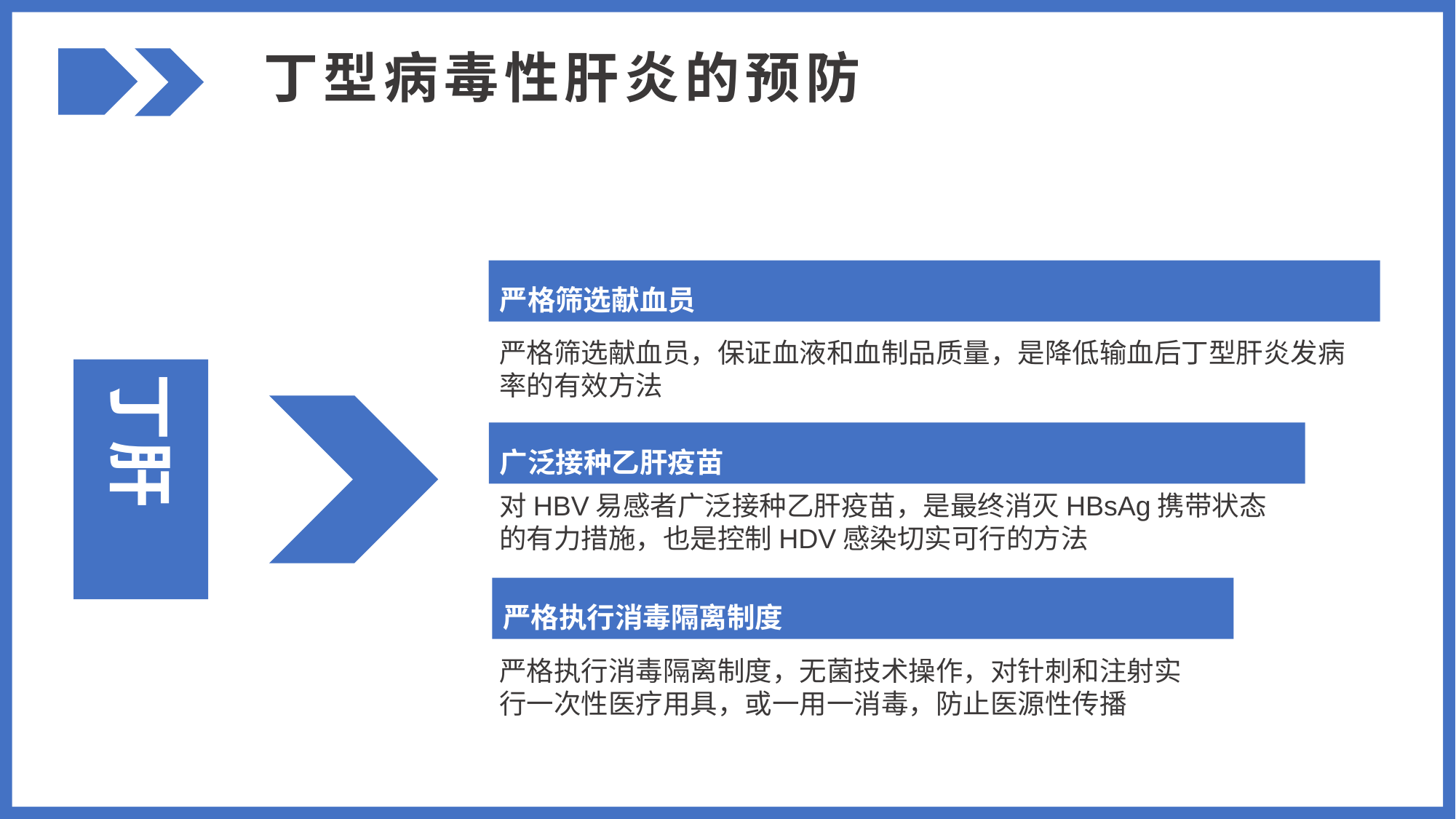

丁型病毒性肝炎的预防

严格筛选献血员
严格筛选献血员，保证血液和血制品质量，是降低输血后丁型肝炎发病率的有效方法

广泛接种乙肝疫苗
对HBV易感者广泛接种乙肝疫苗，是最终消灭HBsAg携带状态的有力措施，也是控制HDV感染切实可行的方法

严格执行消毒隔离制度
严格执行消毒隔离制度，无菌技术操作，对针刺和注射实行一次性医疗用具，或一用一消毒，防止医源性传播
丁肝